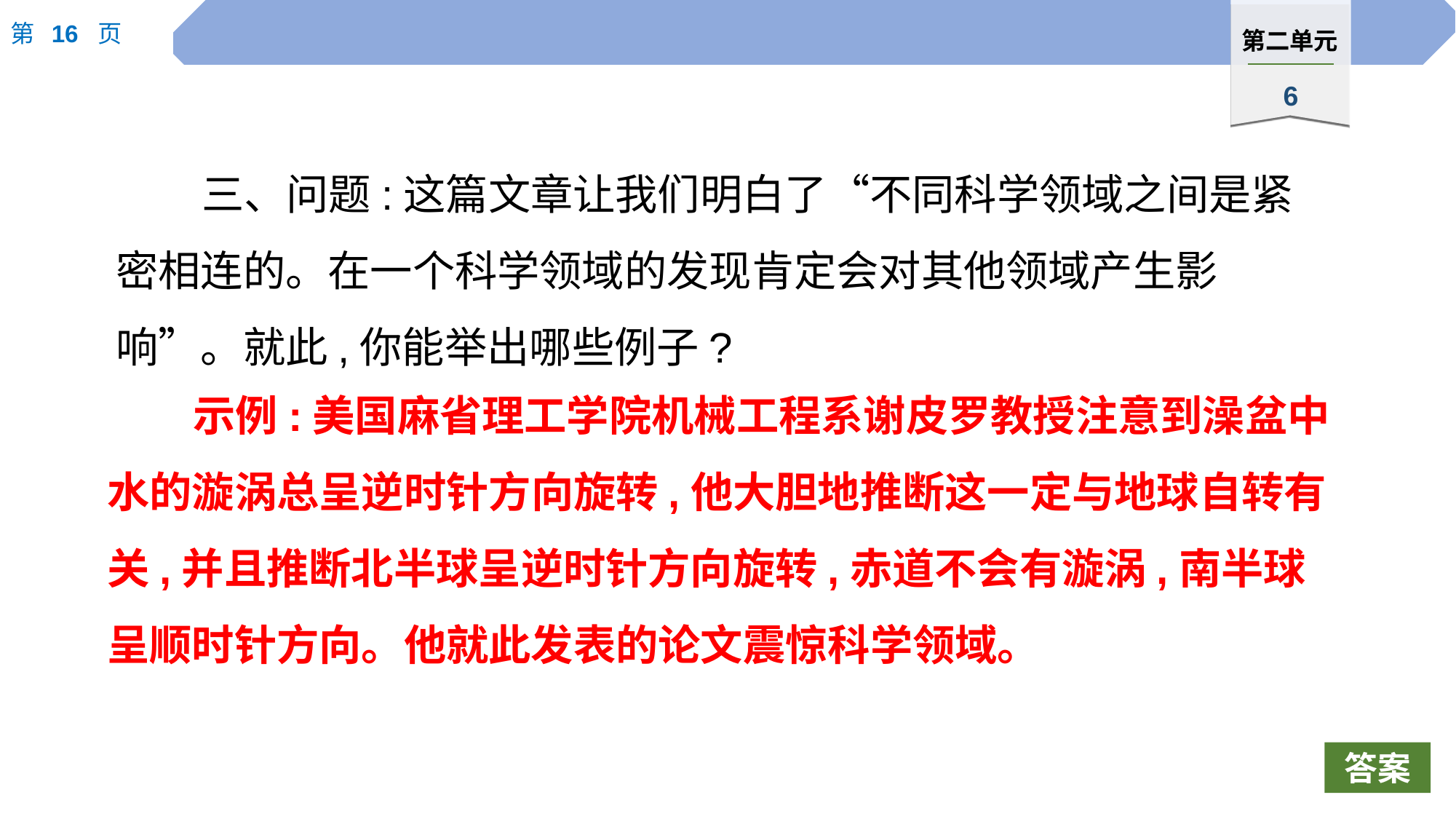

三、问题:这篇文章让我们明白了“不同科学领域之间是紧密相连的。在一个科学领域的发现肯定会对其他领域产生影响”。就此,你能举出哪些例子?

示例:美国麻省理工学院机械工程系谢皮罗教授注意到澡盆中水的漩涡总呈逆时针方向旋转,他大胆地推断这一定与地球自转有关,并且推断北半球呈逆时针方向旋转,赤道不会有漩涡,南半球呈顺时针方向。他就此发表的论文震惊科学领域。
答案